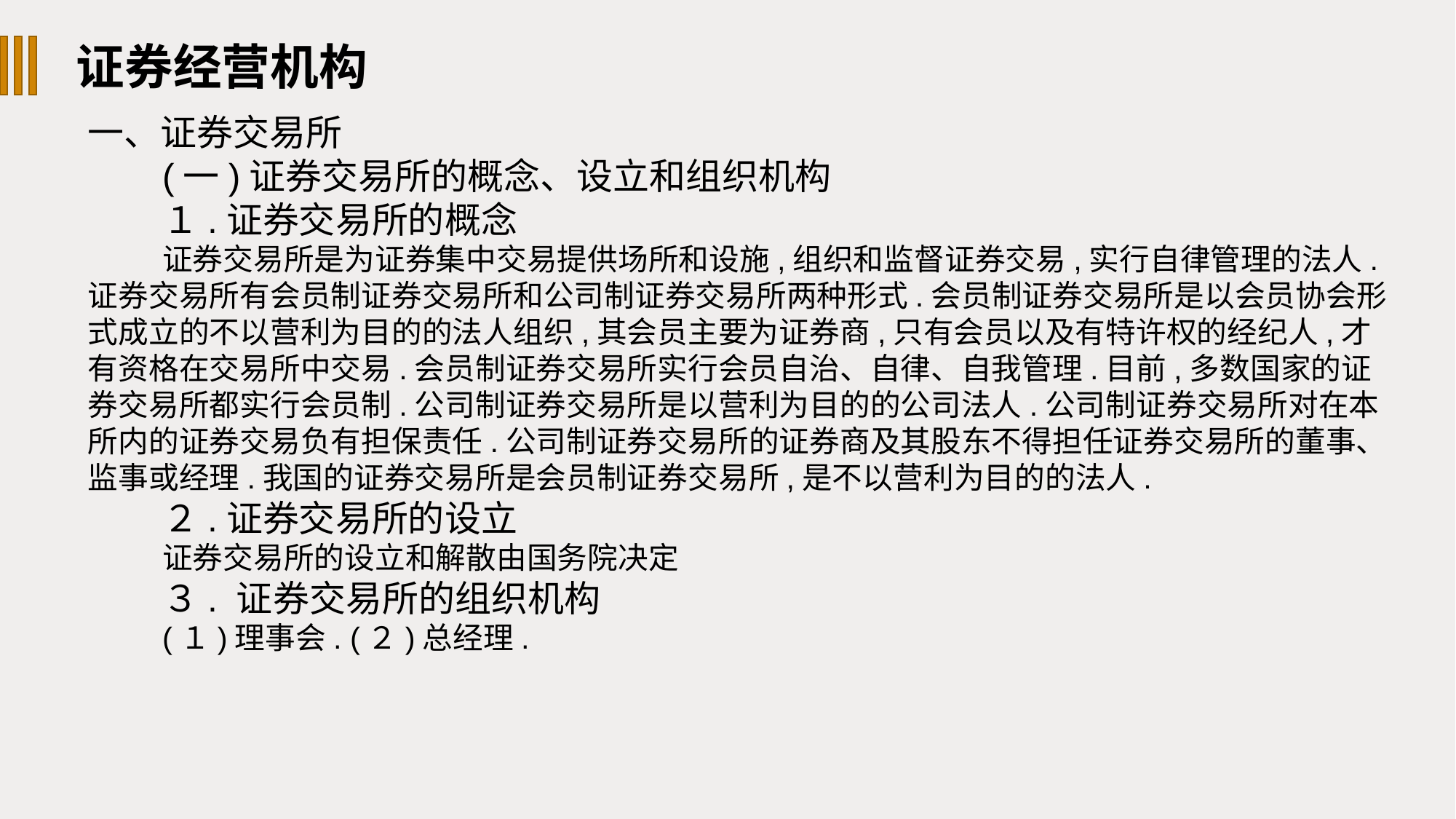

证券经营机构

一、证券交易所
(一)证券交易所的概念、设立和组织机构
１.证券交易所的概念
证券交易所是为证券集中交易提供场所和设施,组织和监督证券交易,实行自律管理的法人.证券交易所有会员制证券交易所和公司制证券交易所两种形式.会员制证券交易所是以会员协会形式成立的不以营利为目的的法人组织,其会员主要为证券商,只有会员以及有特许权的经纪人,才有资格在交易所中交易.会员制证券交易所实行会员自治、自律、自我管理.目前,多数国家的证券交易所都实行会员制.公司制证券交易所是以营利为目的的公司法人.公司制证券交易所对在本所内的证券交易负有担保责任.公司制证券交易所的证券商及其股东不得担任证券交易所的董事、监事或经理.我国的证券交易所是会员制证券交易所,是不以营利为目的的法人.
２.证券交易所的设立
证券交易所的设立和解散由国务院决定
３. 证券交易所的组织机构
(１)理事会. (２)总经理.